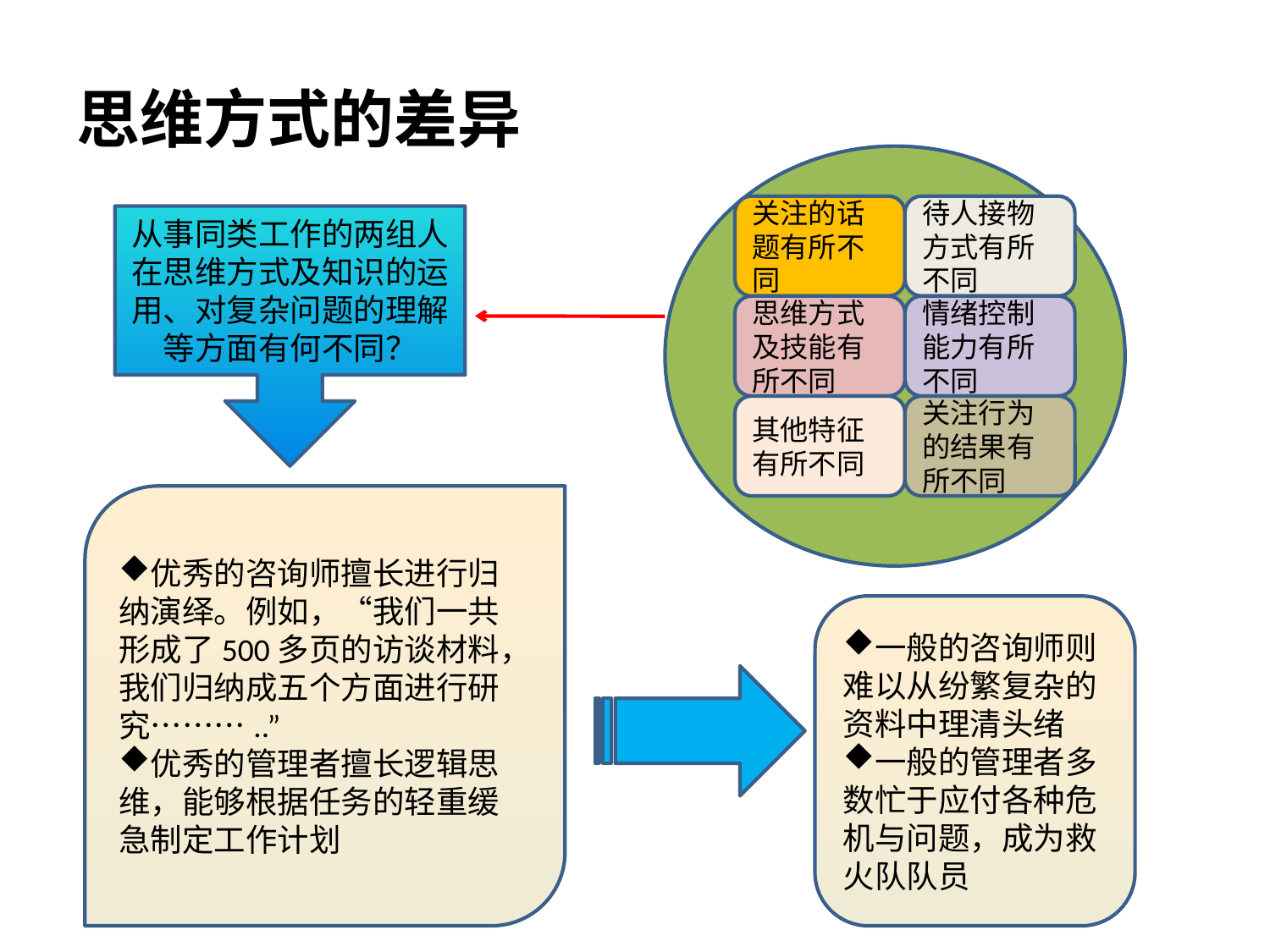

# 思维方式的差异

关注的话题有所不同
待人接物方式有所不同
从事同类工作的两组人在思维方式及知识的运用、对复杂问题的理解等方面有何不同？

思维方式及技能有所不同
情绪控制能力有所不同
其他特征有所不同
关注行为的结果有所不同
优秀的咨询师擅长进行归纳演绎。例如，“我们一共形成了500多页的访谈材料，我们归纳成五个方面进行研究………..”
优秀的管理者擅长逻辑思维，能够根据任务的轻重缓急制定工作计划
一般的咨询师则难以从纷繁复杂的资料中理清头绪
一般的管理者多数忙于应付各种危机与问题，成为救火队队员